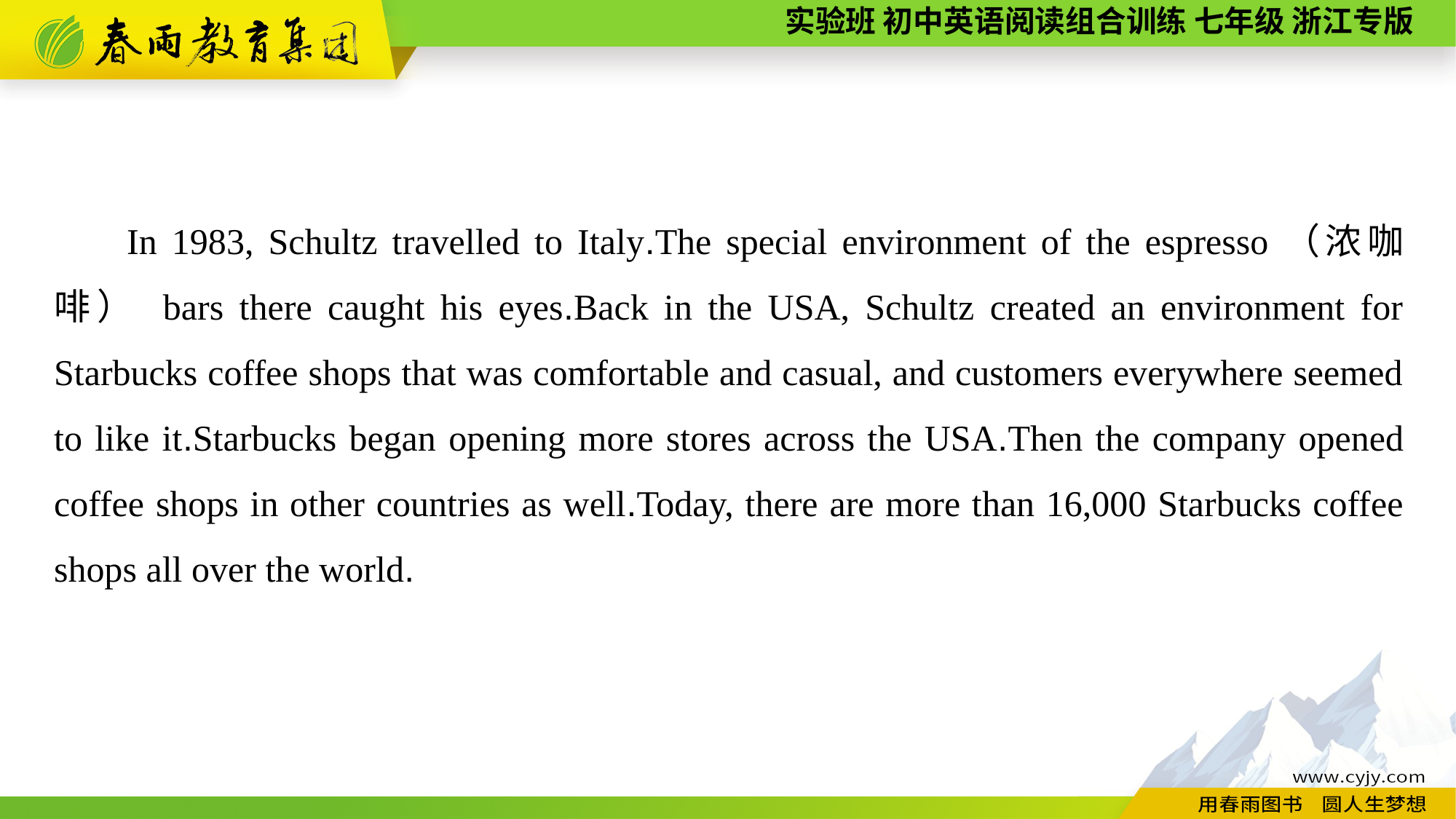

In 1983, Schultz travelled to Italy.The special environment of the espresso（浓咖啡） bars there caught his eyes.Back in the USA, Schultz created an environment for Starbucks coffee shops that was comfortable and casual, and customers everywhere seemed to like it.Starbucks began opening more stores across the USA.Then the company opened coffee shops in other countries as well.Today, there are more than 16,000 Starbucks coffee shops all over the world.